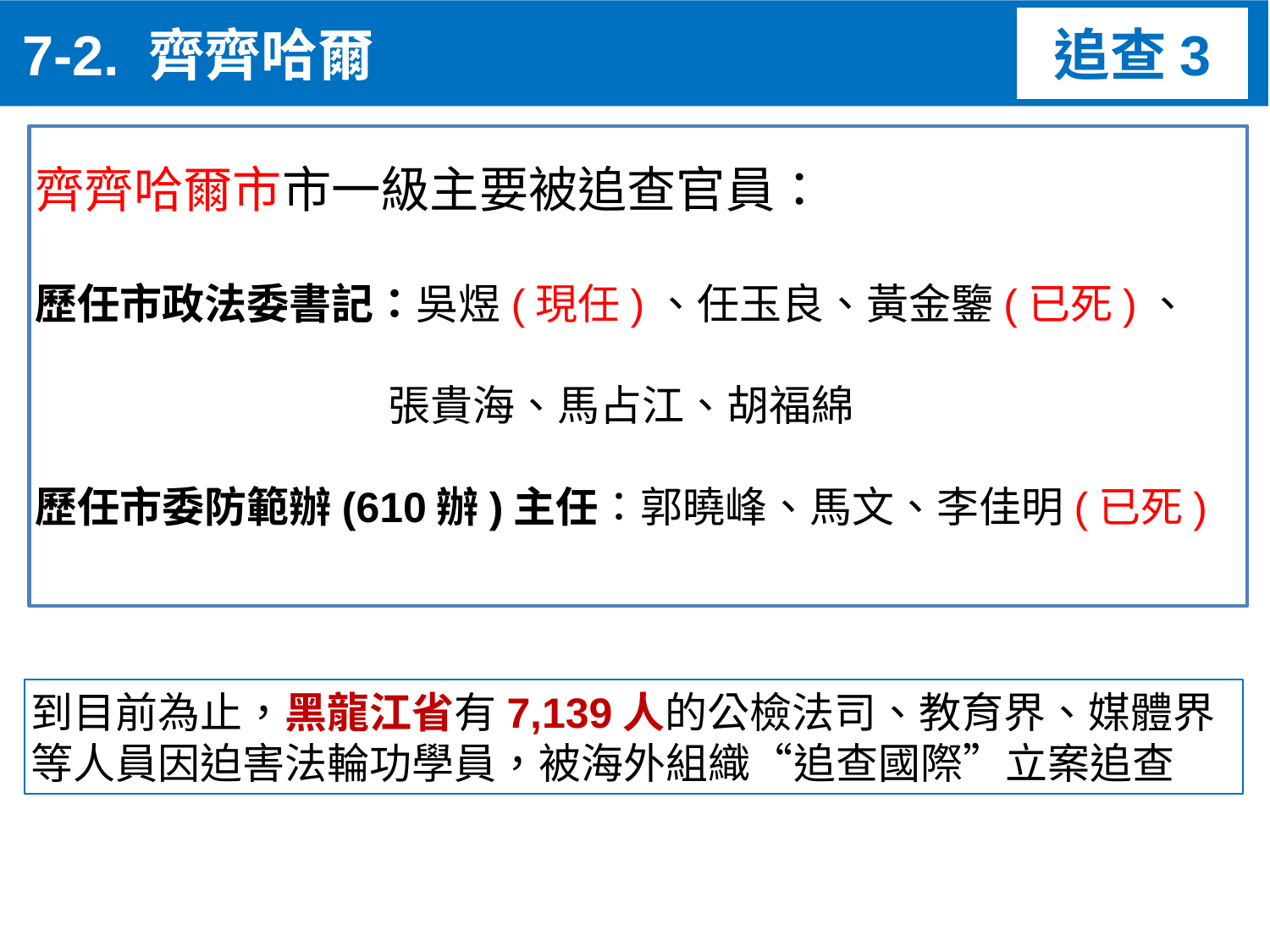

7-2. 齊齊哈爾

追查3

齊齊哈爾市市一級主要被追查官員：
歷任市政法委書記：吳煜(現任)、任玉良、黃金鑒(已死)、
                                    張貴海、馬占江、胡福綿
歷任市委防範辦(610辦)主任：郭曉峰、馬文、李佳明(已死)

到目前為止，黑龍江省有7,139人的公檢法司、教育界、媒體界等人員因迫害法輪功學員，被海外組織“追查國際”立案追查